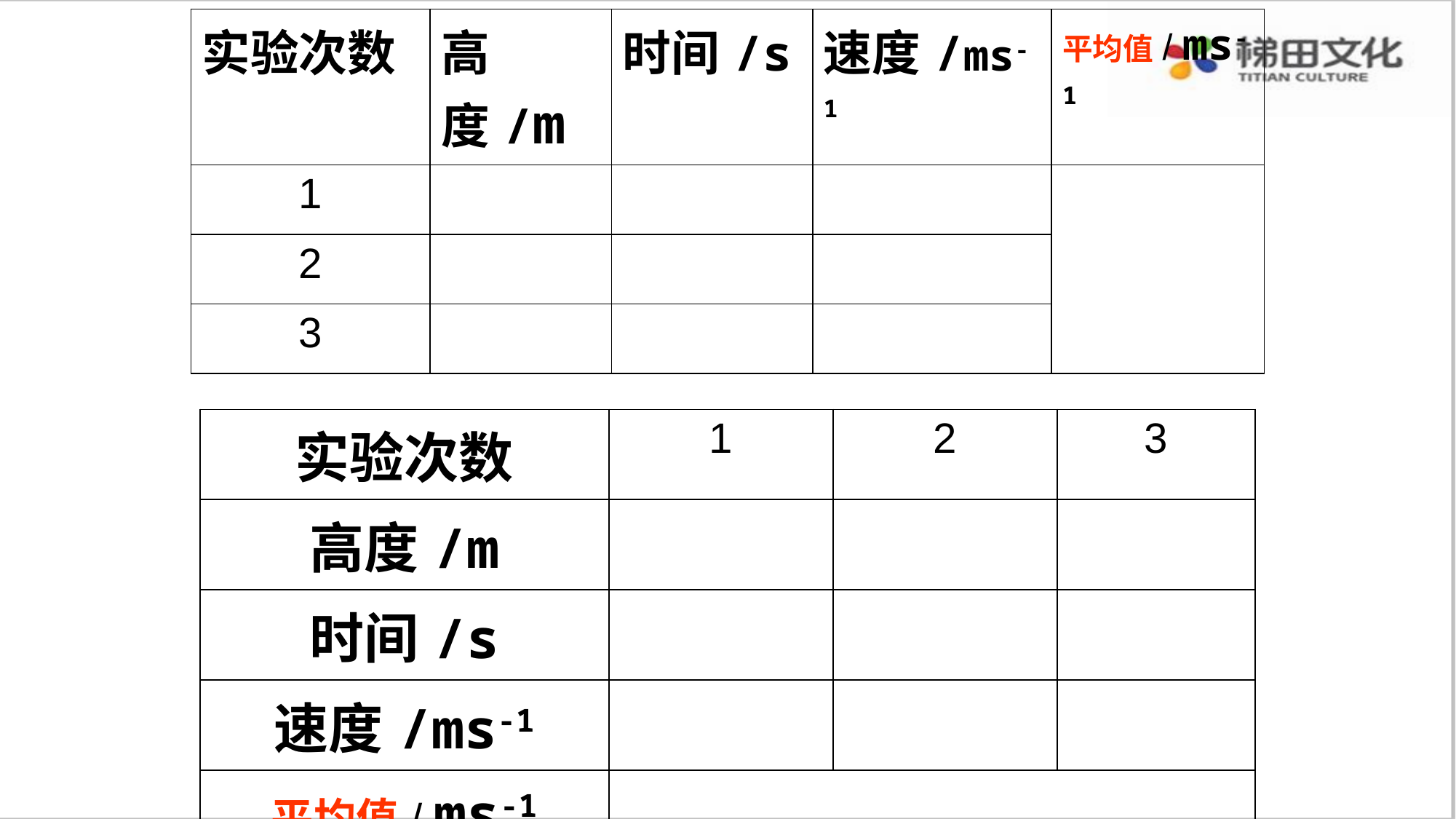

| 实验次数 | 高度/m | 时间/s | 速度/ms-1 | 平均值/ ms-1 |
| --- | --- | --- | --- | --- |
| 1 |  |  |  |  |
| 2 |  |  |  |  |
| 3 |  |  |  |  |
| 实验次数 | 1 | 2 | 3 |
| --- | --- | --- | --- |
| 高度/m |  |  |  |
| 时间/s |  |  |  |
| 速度/ms-1 |  |  |  |
| 平均值/ ms-1 |  |  |  |